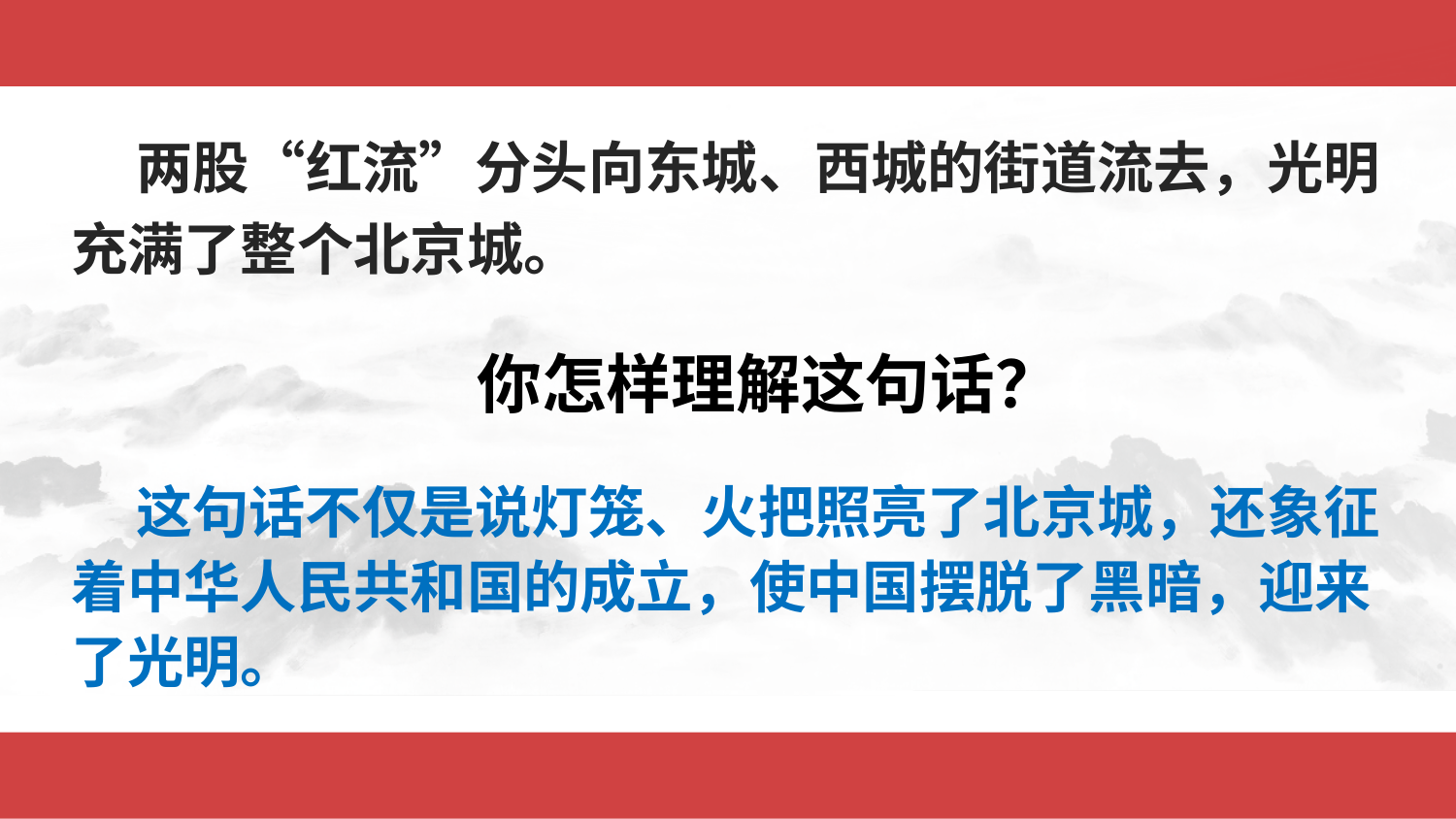

两股“红流”分头向东城、西城的街道流去，光明充满了整个北京城。
你怎样理解这句话？
    这句话不仅是说灯笼、火把照亮了北京城，还象征着中华人民共和国的成立，使中国摆脱了黑暗，迎来了光明。